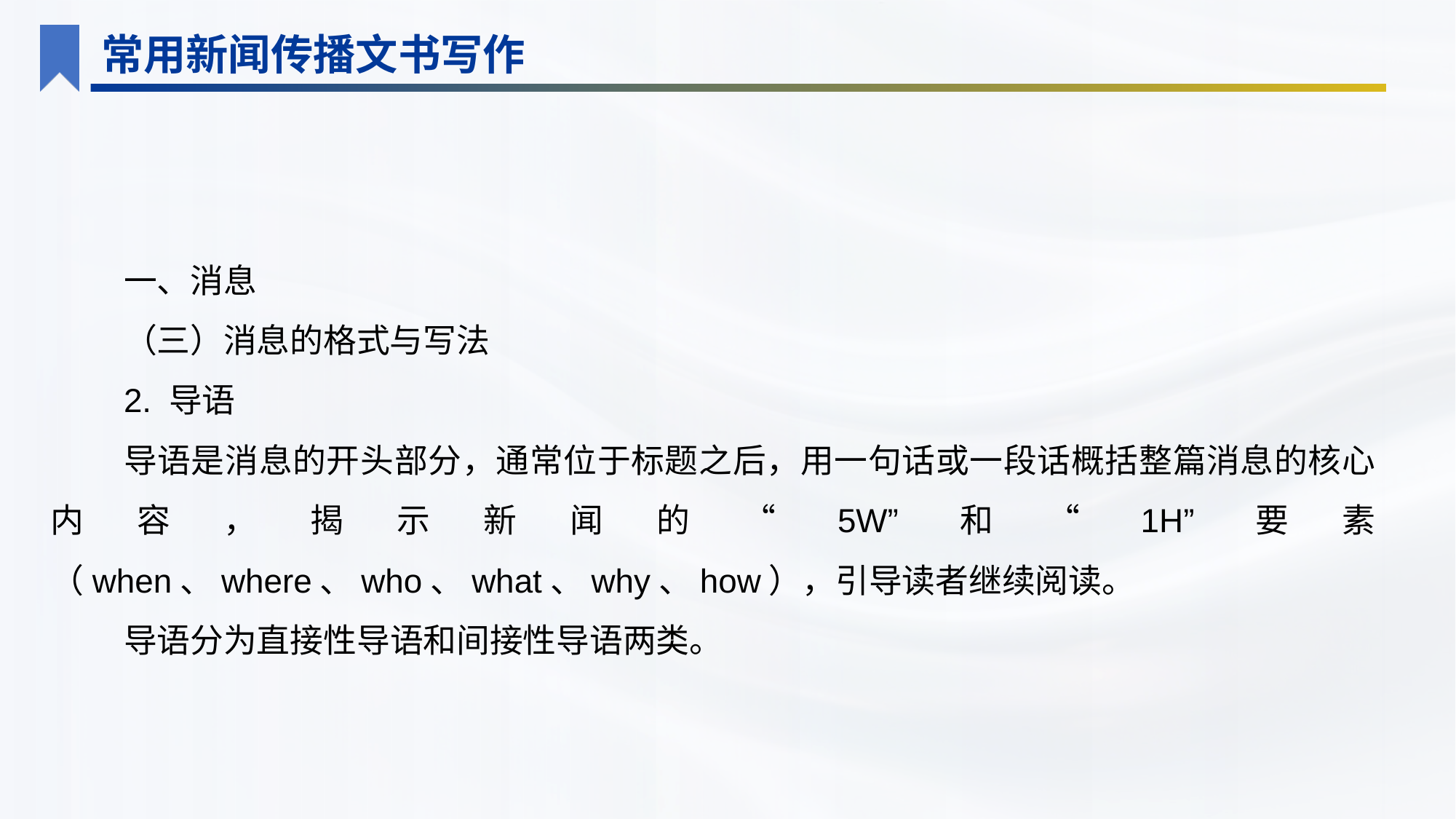

常用新闻传播文书写作
一、消息
（三）消息的格式与写法
2. 导语
导语是消息的开头部分，通常位于标题之后，用一句话或一段话概括整篇消息的核心内容，揭示新闻的“5W”和“1H”要素（when、where、who、what、why、how），引导读者继续阅读。
导语分为直接性导语和间接性导语两类。